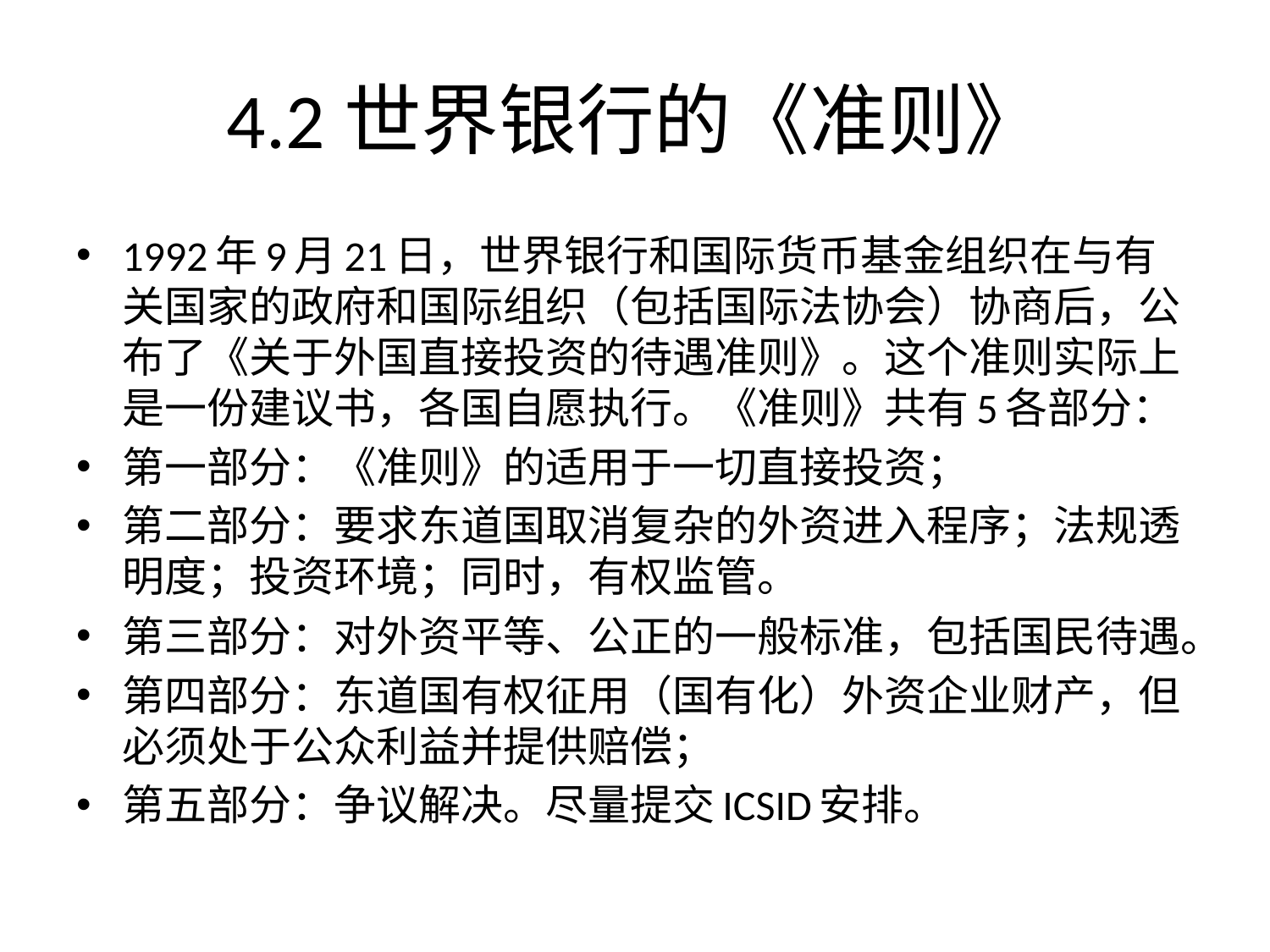

# 4.2世界银行的《准则》
1992年9月21日，世界银行和国际货币基金组织在与有关国家的政府和国际组织（包括国际法协会）协商后，公布了《关于外国直接投资的待遇准则》。这个准则实际上是一份建议书，各国自愿执行。《准则》共有5各部分：
第一部分：《准则》的适用于一切直接投资；
第二部分：要求东道国取消复杂的外资进入程序；法规透明度；投资环境；同时，有权监管。
第三部分：对外资平等、公正的一般标准，包括国民待遇。
第四部分：东道国有权征用（国有化）外资企业财产，但必须处于公众利益并提供赔偿；
第五部分：争议解决。尽量提交ICSID安排。